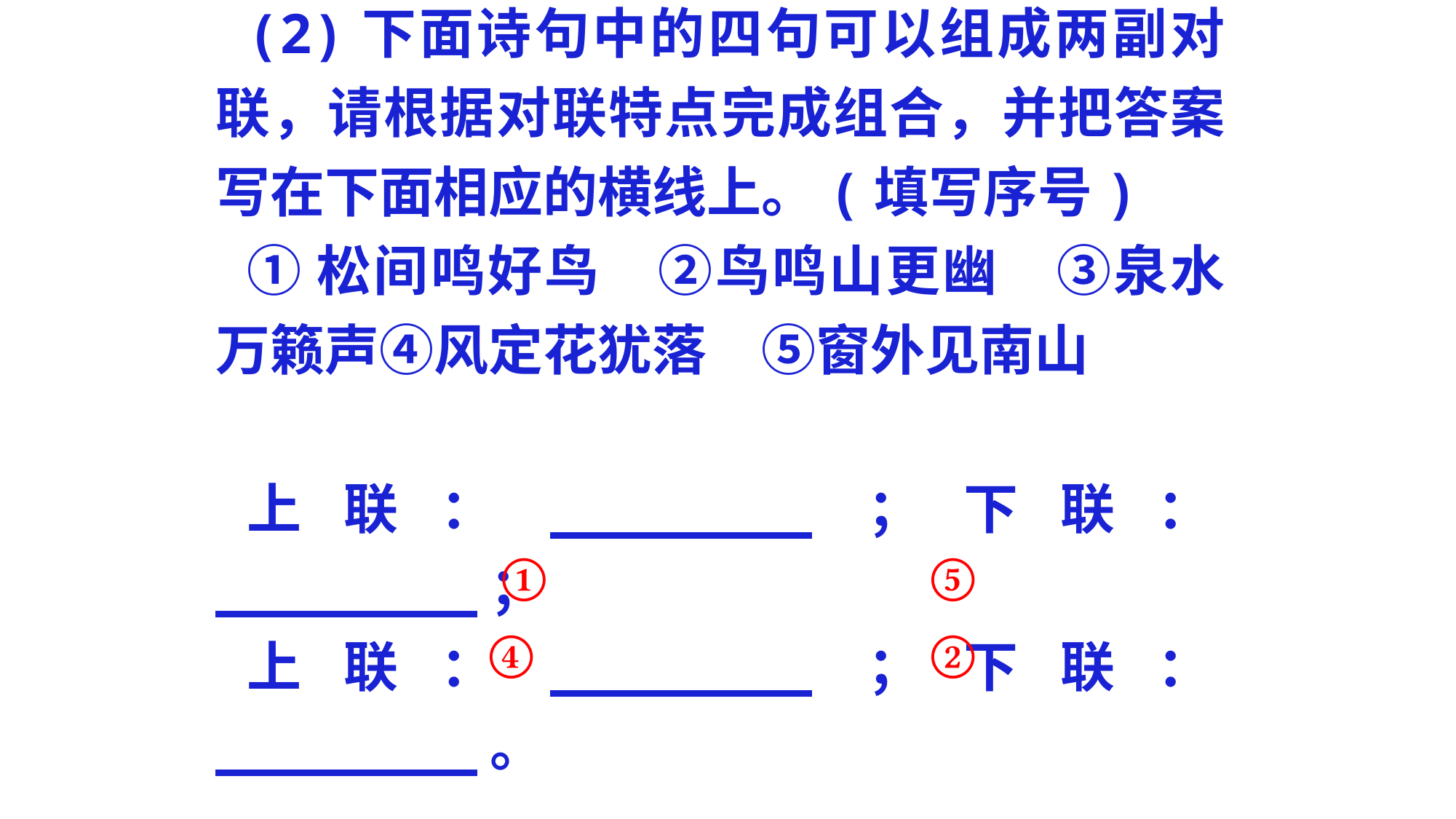

(2)下面诗句中的四句可以组成两副对联，请根据对联特点完成组合，并把答案写在下面相应的横线上。(填写序号)
①松间鸣好鸟　②鸟鸣山更幽　③泉水万籁声④风定花犹落　⑤窗外见南山

上联：________；下联：________；
上联：________；下联：________。
①
⑤
④
②